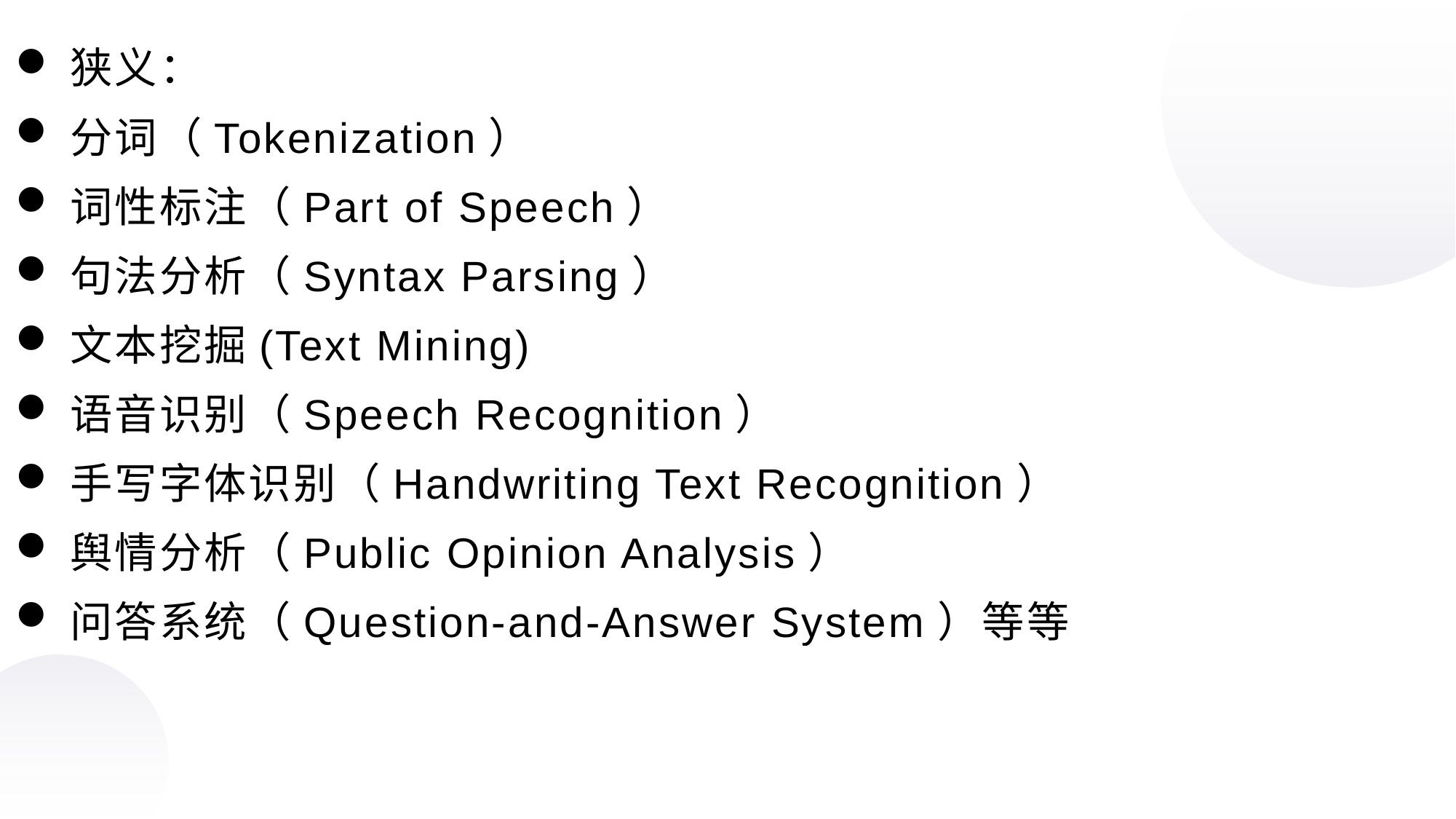

狭义：
分词（Tokenization）
词性标注（Part of Speech）
句法分析（Syntax Parsing）
文本挖掘(Text Mining)
语音识别（Speech Recognition）
手写字体识别（Handwriting Text Recognition）
舆情分析（Public Opinion Analysis）
问答系统（Question-and-Answer System）等等

2